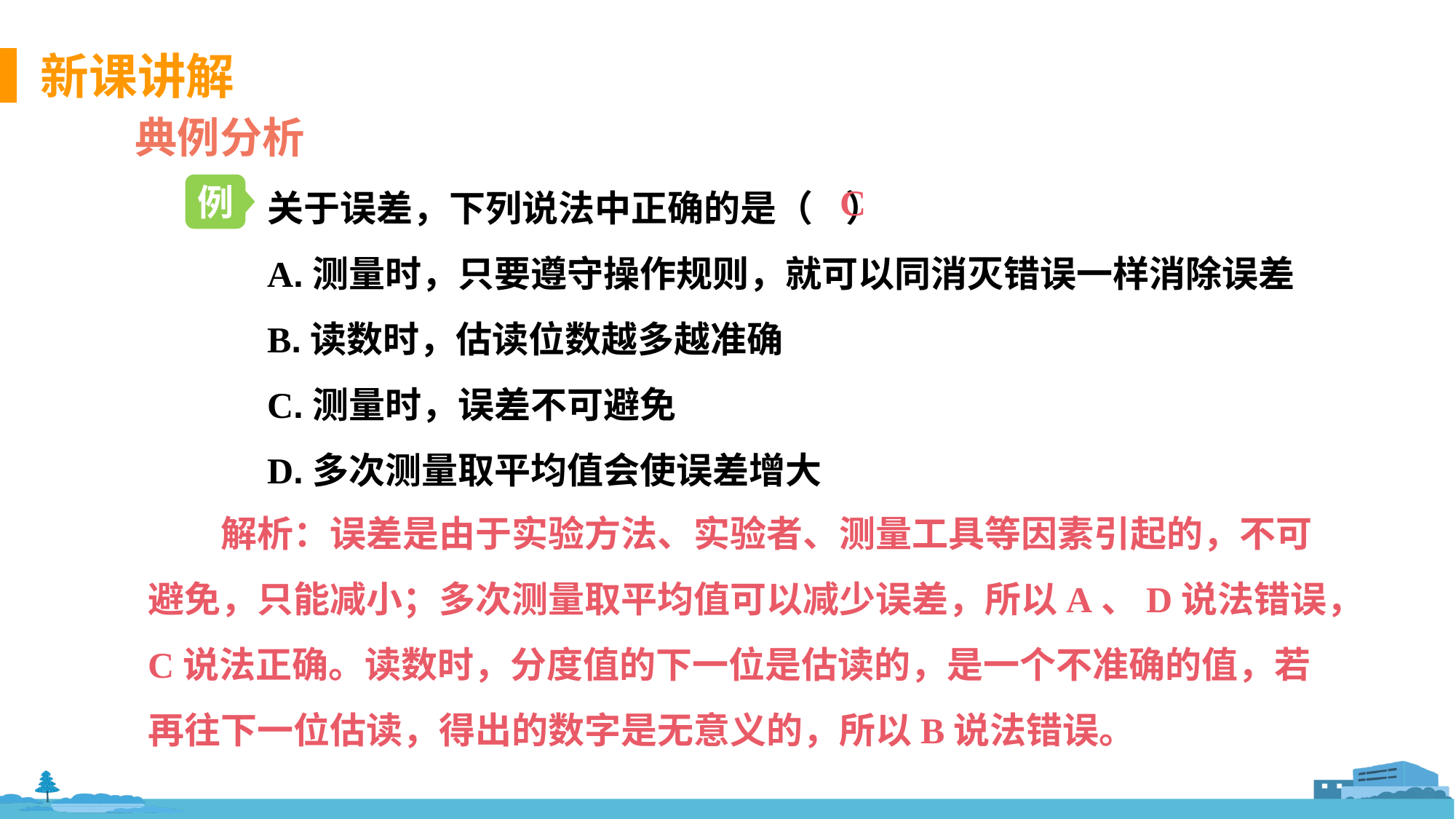

典例分析
关于误差，下列说法中正确的是（    ）
A.测量时，只要遵守操作规则，就可以同消灭错误一样消除误差
B.读数时，估读位数越多越准确
C.测量时，误差不可避免
D.多次测量取平均值会使误差增大
C

例
解析：误差是由于实验方法、实验者、测量工具等因素引起的，不可避免，只能减小；多次测量取平均值可以减少误差，所以A、D说法错误，C说法正确。读数时，分度值的下一位是估读的，是一个不准确的值，若再往下一位估读，得出的数字是无意义的，所以B说法错误。